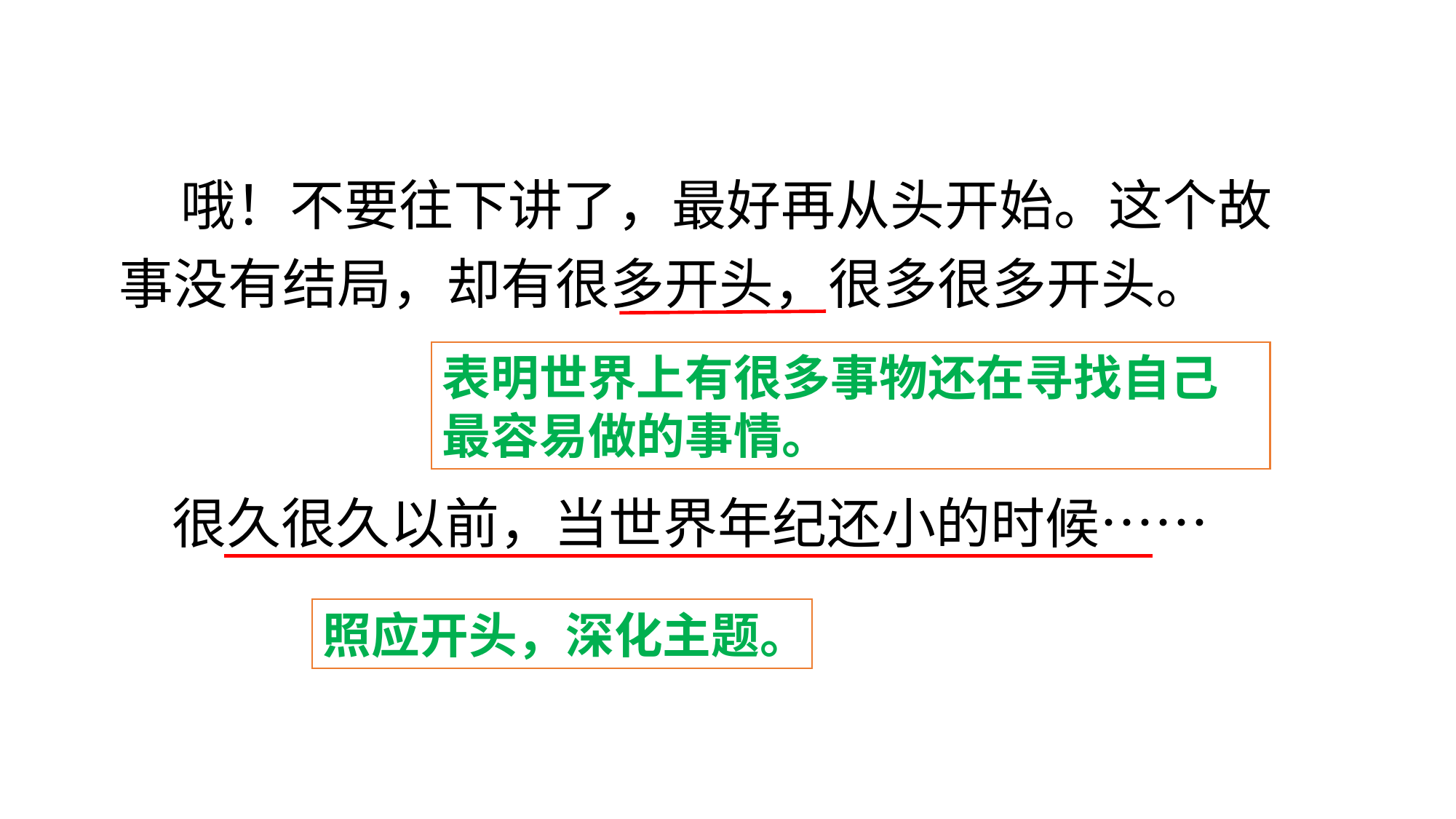

哦！不要往下讲了，最好再从头开始。这个故事没有结局，却有很多开头，很多很多开头。
表明世界上有很多事物还在寻找自己最容易做的事情。
    很久很久以前，当世界年纪还小的时候……
照应开头，深化主题。